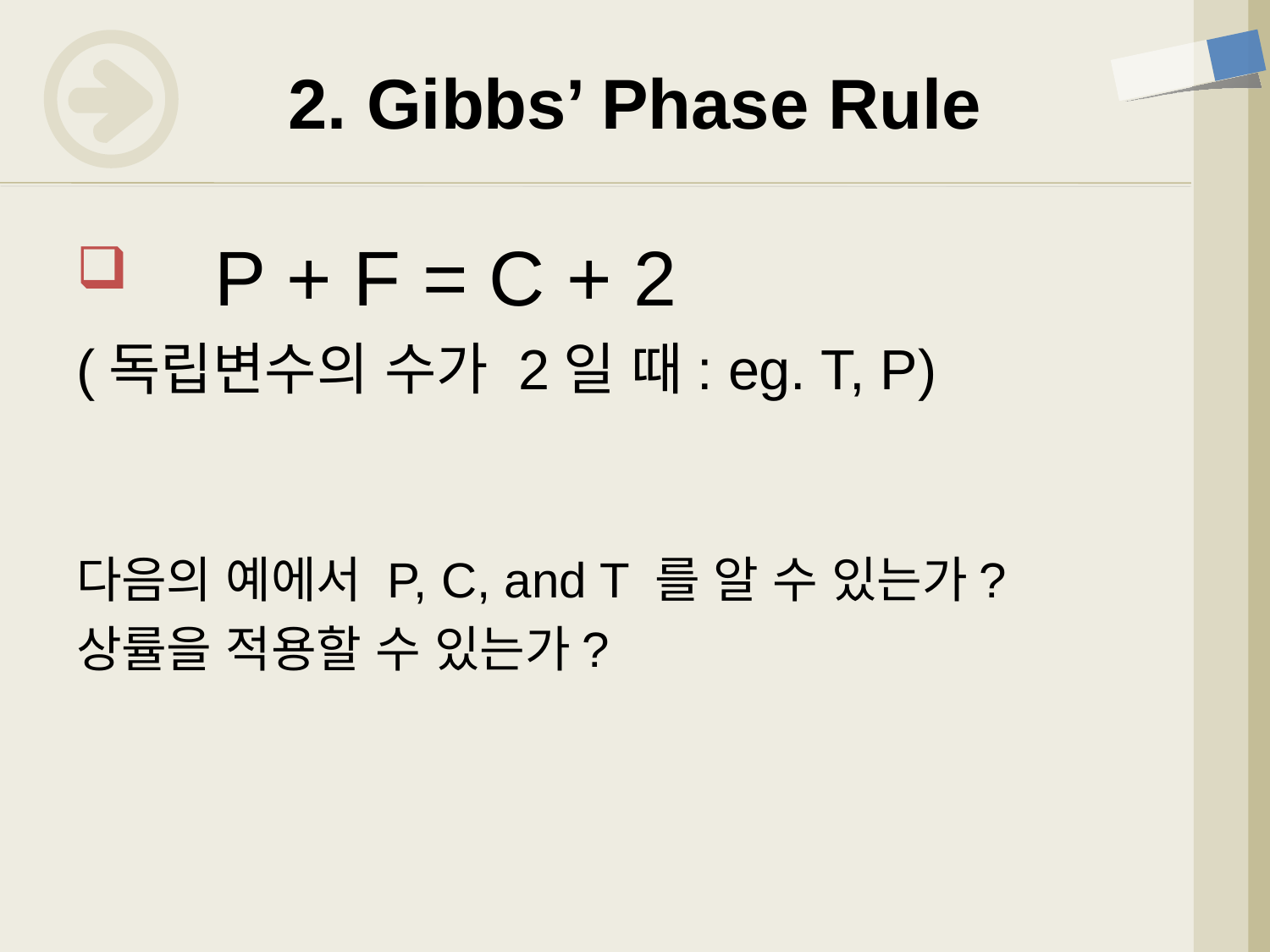

# 2. Gibbs’ Phase Rule
    P + F = C + 2
(독립변수의 수가 2일 때: eg. T, P)

다음의 예에서 P, C, and T 를 알 수 있는가?
상률을 적용할 수 있는가?